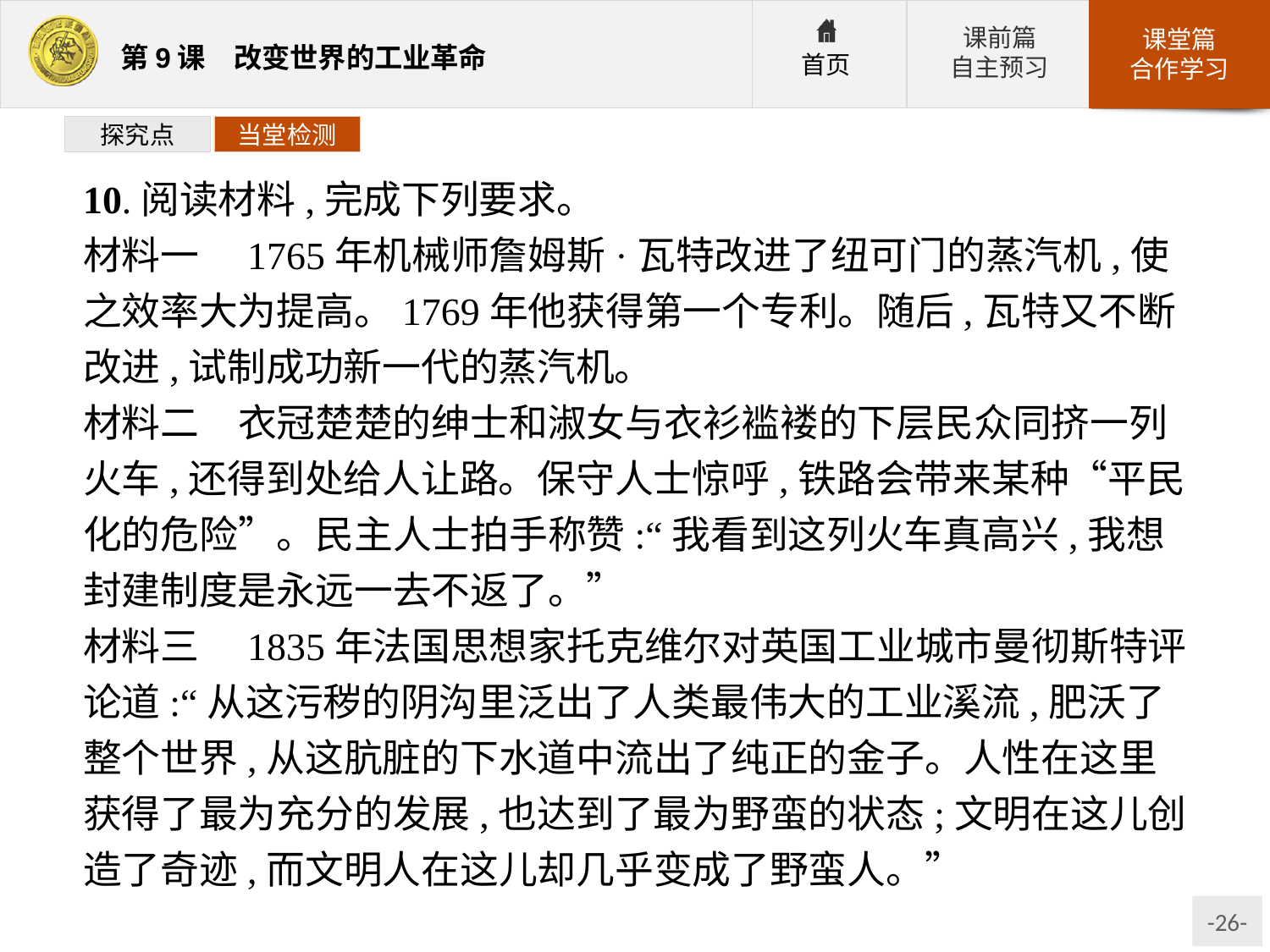

探究点
当堂检测
10.阅读材料,完成下列要求。
材料一　1765年机械师詹姆斯·瓦特改进了纽可门的蒸汽机,使之效率大为提高。1769年他获得第一个专利。随后,瓦特又不断改进,试制成功新一代的蒸汽机。
材料二　衣冠楚楚的绅士和淑女与衣衫褴褛的下层民众同挤一列火车,还得到处给人让路。保守人士惊呼,铁路会带来某种“平民化的危险”。民主人士拍手称赞:“我看到这列火车真高兴,我想封建制度是永远一去不返了。”
材料三　1835年法国思想家托克维尔对英国工业城市曼彻斯特评论道:“从这污秽的阴沟里泛出了人类最伟大的工业溪流,肥沃了整个世界,从这肮脏的下水道中流出了纯正的金子。人性在这里获得了最为充分的发展,也达到了最为野蛮的状态;文明在这儿创造了奇迹,而文明人在这儿却几乎变成了野蛮人。”